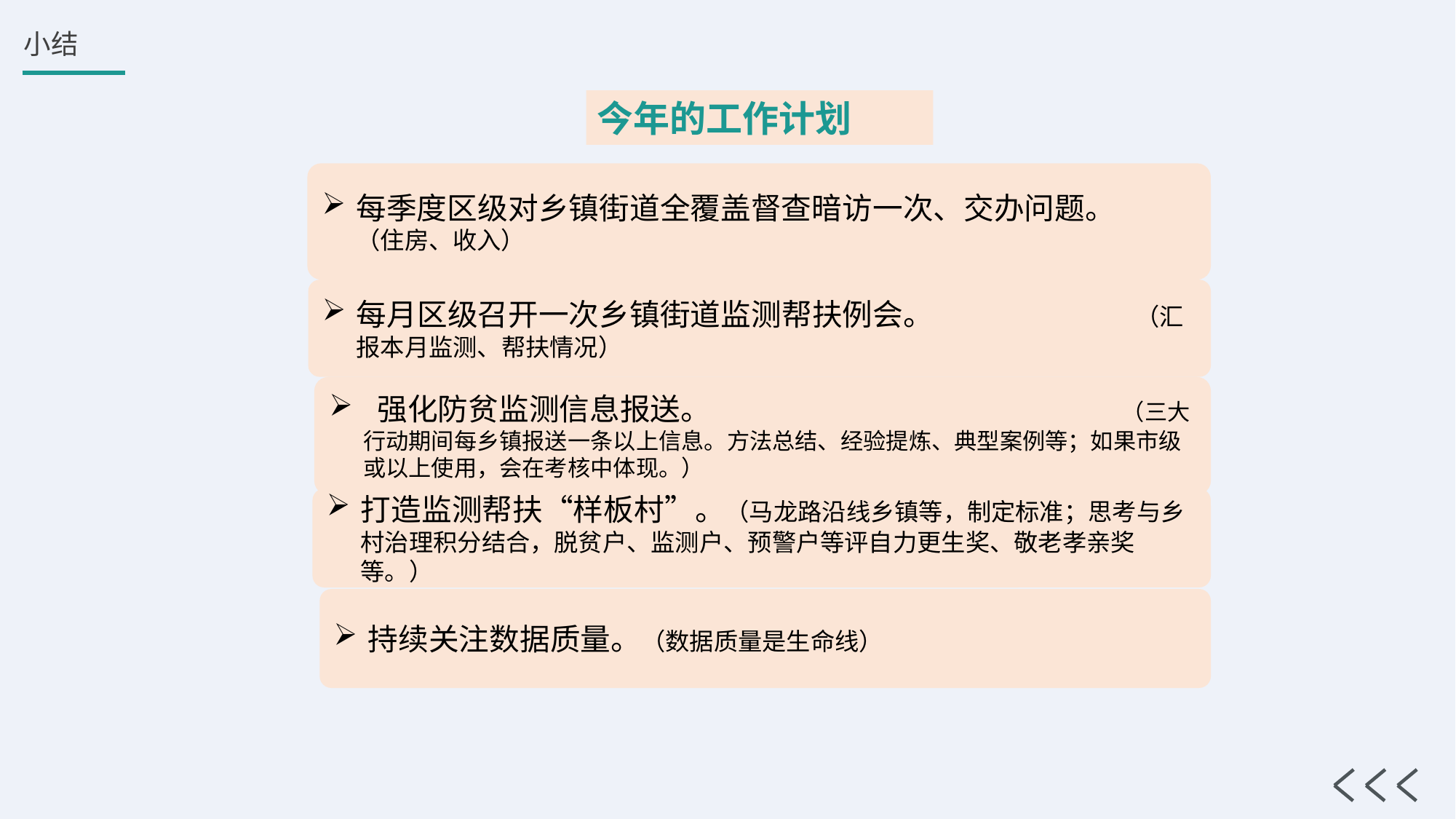

今年的工作计划
每季度区级对乡镇街道全覆盖督查暗访一次、交办问题。     （住房、收入）
每月区级召开一次乡镇街道监测帮扶例会。                              （汇报本月监测、帮扶情况）
 强化防贫监测信息报送。                                                             （三大行动期间每乡镇报送一条以上信息。方法总结、经验提炼、典型案例等；如果市级或以上使用，会在考核中体现。）
打造监测帮扶“样板村”。（马龙路沿线乡镇等，制定标准；思考与乡村治理积分结合，脱贫户、监测户、预警户等评自力更生奖、敬老孝亲奖等。）
持续关注数据质量。（数据质量是生命线）